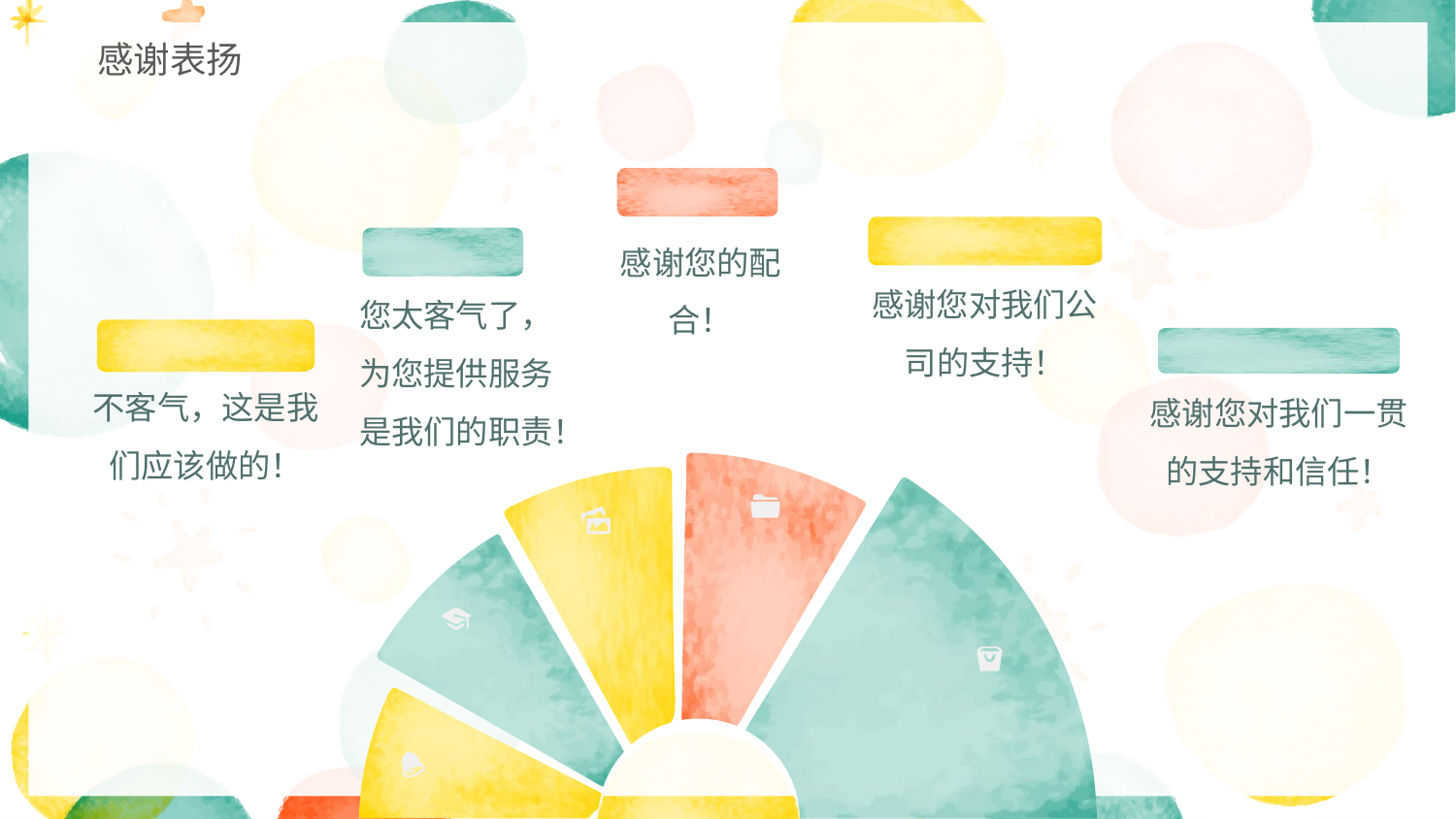

感谢表扬

感谢您的配合！

感谢您对我们公司的支持！

您太客气了，为您提供服务是我们的职责！

不客气，这是我们应该做的！

感谢您对我们一贯的支持和信任！